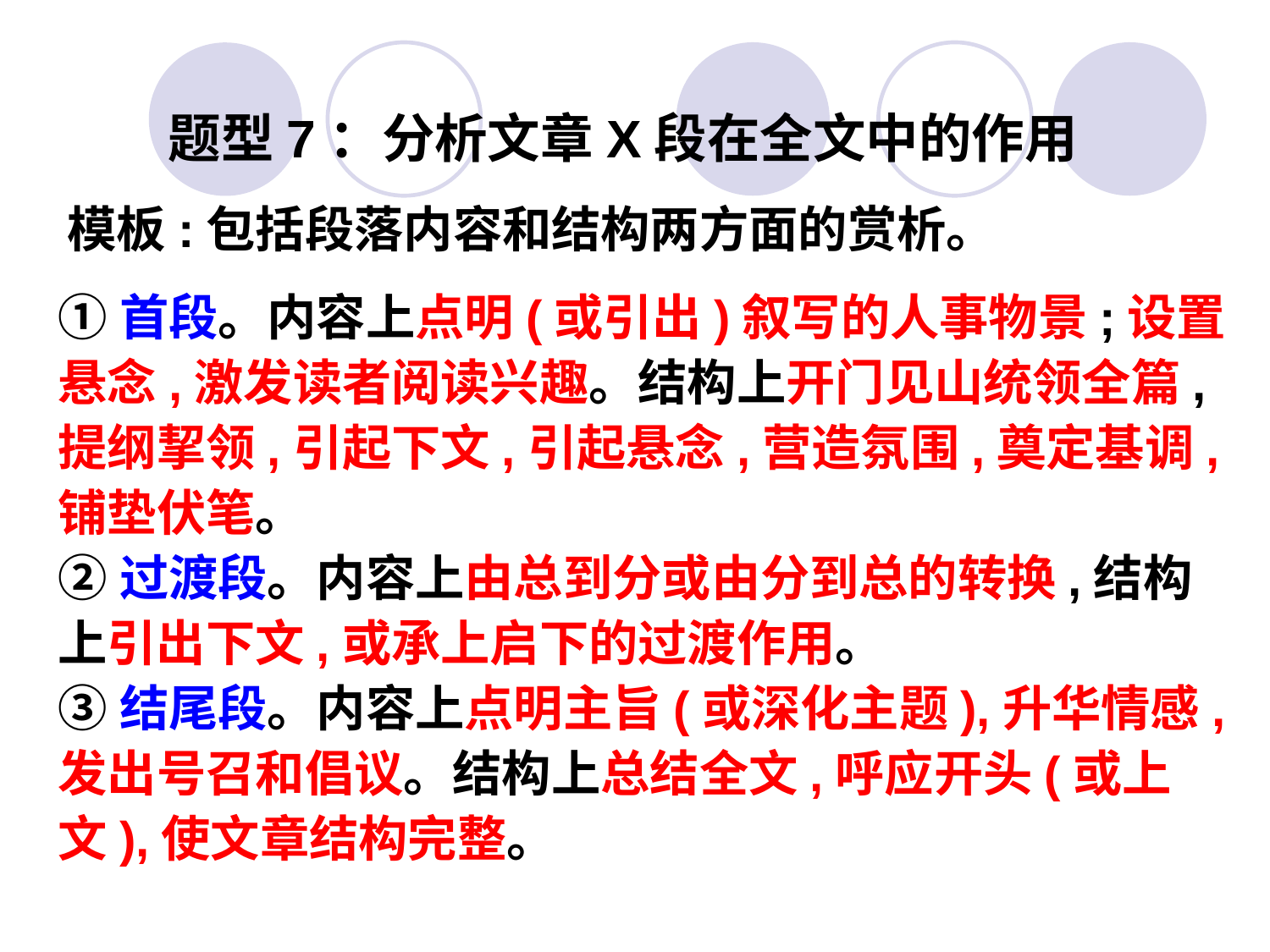

题型7：分析文章X段在全文中的作用
模板:包括段落内容和结构两方面的赏析。
①首段。内容上点明(或引出)叙写的人事物景;设置悬念,激发读者阅读兴趣。结构上开门见山统领全篇,提纲挈领,引起下文,引起悬念,营造氛围,奠定基调,铺垫伏笔。
②过渡段。内容上由总到分或由分到总的转换,结构上引出下文,或承上启下的过渡作用。
③结尾段。内容上点明主旨(或深化主题),升华情感,发出号召和倡议。结构上总结全文,呼应开头(或上文),使文章结构完整。